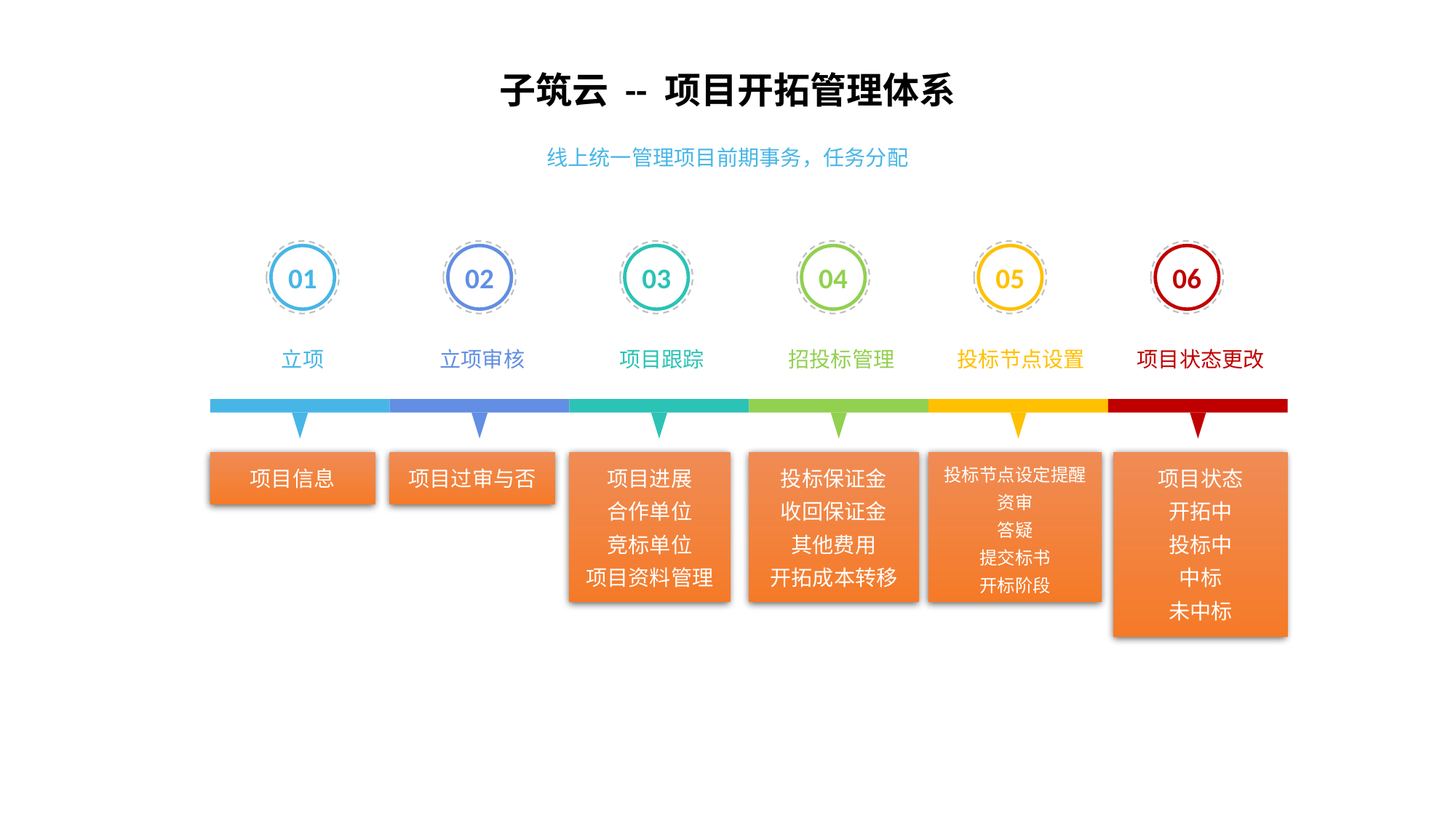

子筑云 -- 项目开拓管理体系
线上统一管理项目前期事务，任务分配

01

02

03

04

05

06
立项
立项审核
项目跟踪
招投标管理
投标节点设置
项目状态更改

项目信息
项目过审与否
项目进展
合作单位
竞标单位
项目资料管理
投标保证金
收回保证金
其他费用
开拓成本转移
投标节点设定提醒
资审
答疑
提交标书
开标阶段
项目状态
开拓中
投标中
中标
未中标